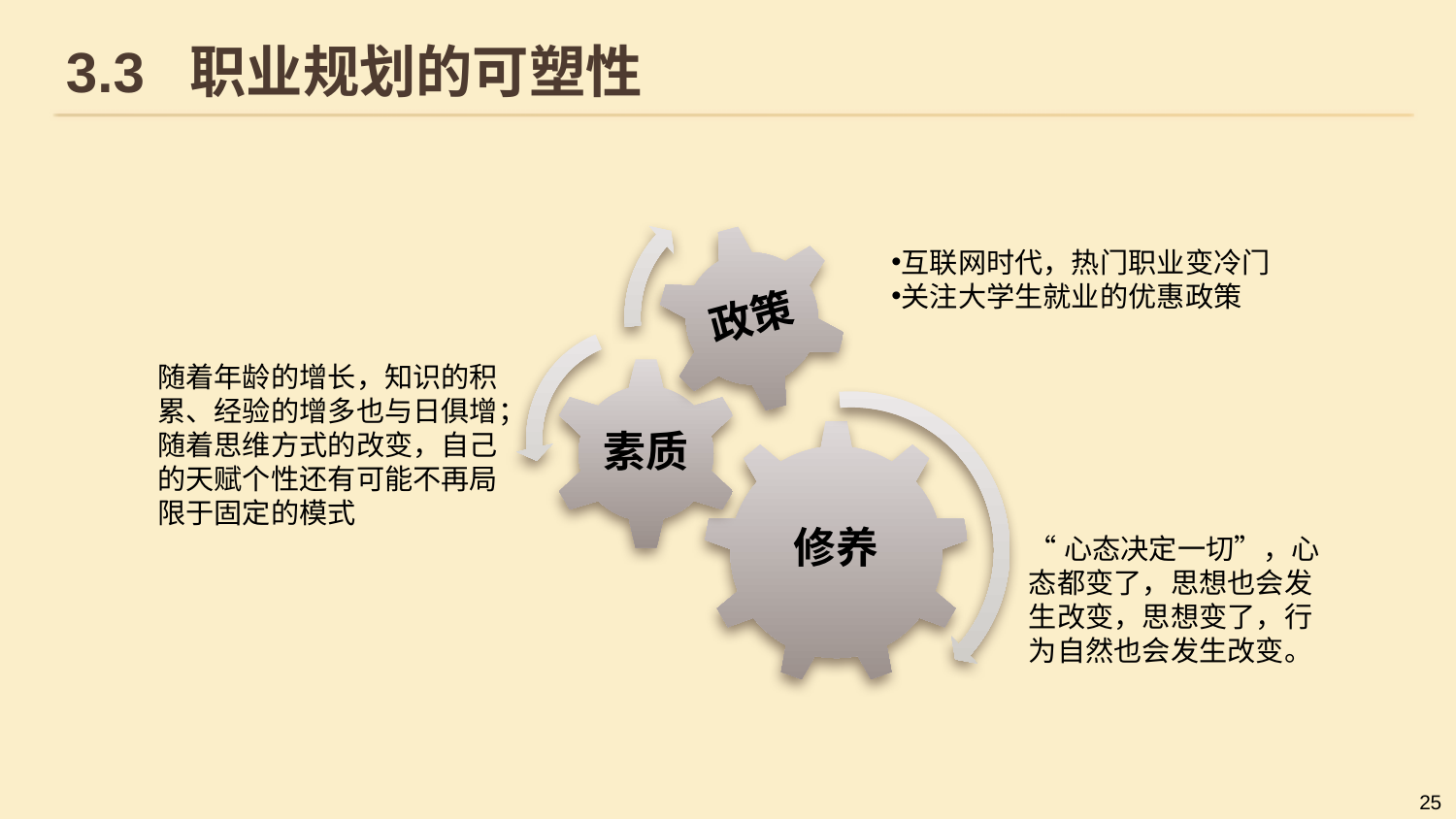

# 3.3  职业规划的可塑性
修养
素质
政策
互联网时代，热门职业变冷门
关注大学生就业的优惠政策
随着年龄的增长，知识的积累、经验的增多也与日俱增；随着思维方式的改变，自己的天赋个性还有可能不再局限于固定的模式
“心态决定一切”，心态都变了，思想也会发生改变，思想变了，行为自然也会发生改变。
25